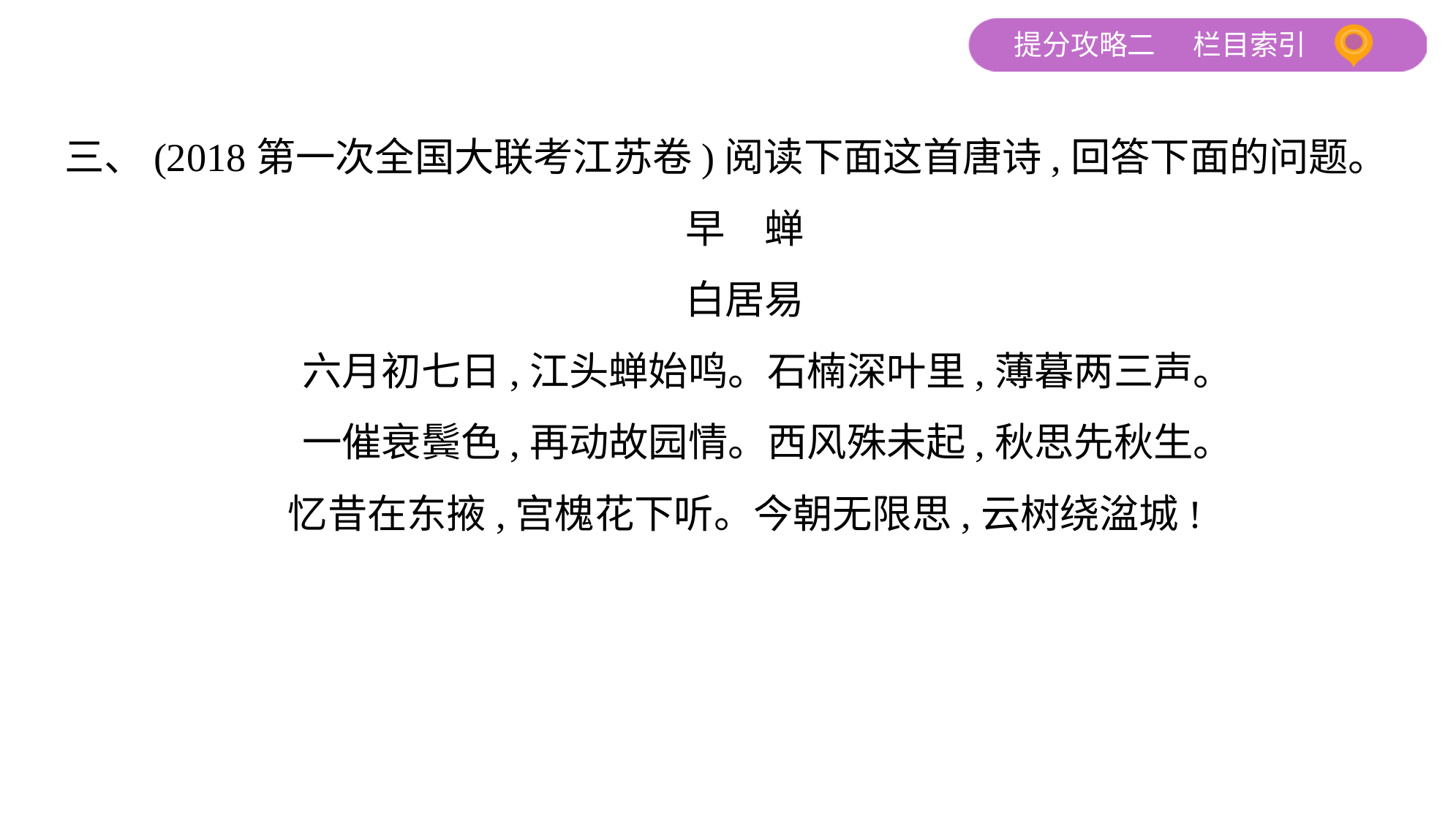

三、(2018第一次全国大联考江苏卷)阅读下面这首唐诗,回答下面的问题。
早　蝉
白居易
    六月初七日,江头蝉始鸣。石楠深叶里,薄暮两三声。
    一催衰鬓色,再动故园情。西风殊未起,秋思先秋生。
忆昔在东掖,宫槐花下听。今朝无限思,云树绕湓城!